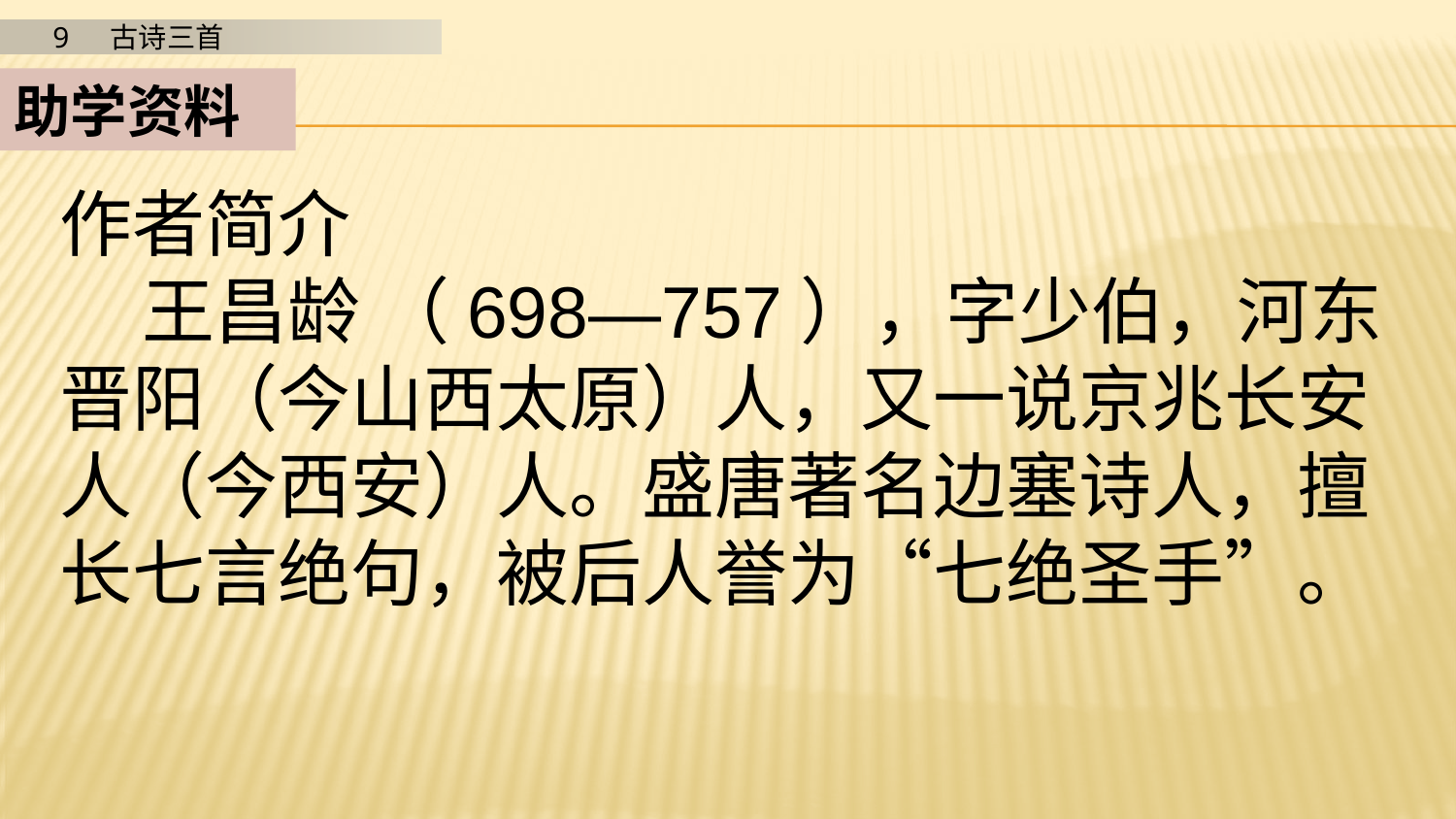

助学资料
作者简介
    王昌龄 （698—757），字少伯，河东晋阳（今山西太原）人，又一说京兆长安人（今西安）人。盛唐著名边塞诗人，擅长七言绝句，被后人誉为“七绝圣手”。